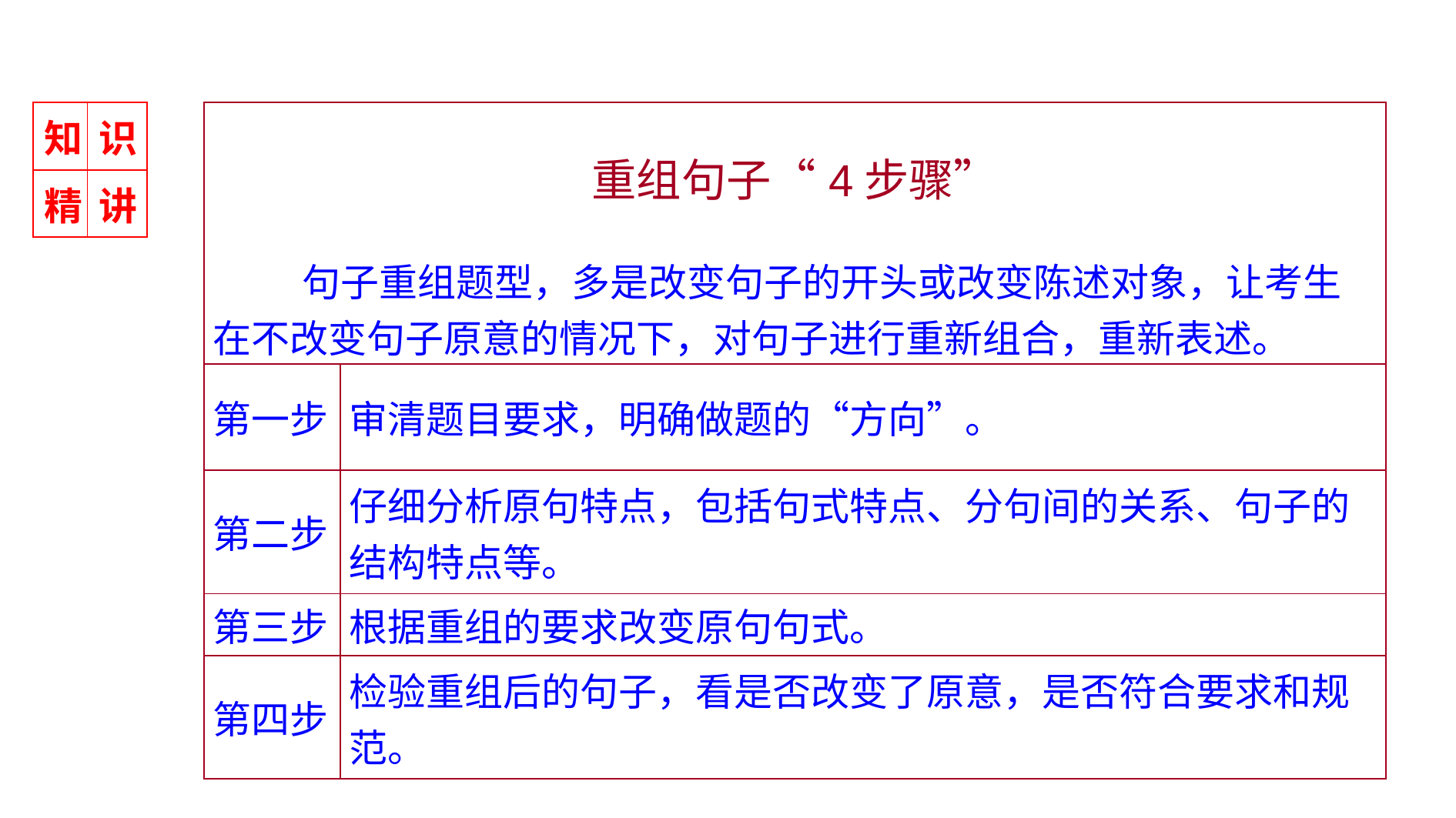

| 重组句子“4步骤” 句子重组题型，多是改变句子的开头或改变陈述对象，让考生在不改变句子原意的情况下，对句子进行重新组合，重新表述。 |  |
| --- | --- |
| 第一步 | 审清题目要求，明确做题的“方向”。 |
| 第二步 | 仔细分析原句特点，包括句式特点、分句间的关系、句子的结构特点等。 |
| 第三步 | 根据重组的要求改变原句句式。 |
| 第四步 | 检验重组后的句子，看是否改变了原意，是否符合要求和规范。 |
| 知 | 识 |
| --- | --- |
| 精 | 讲 |